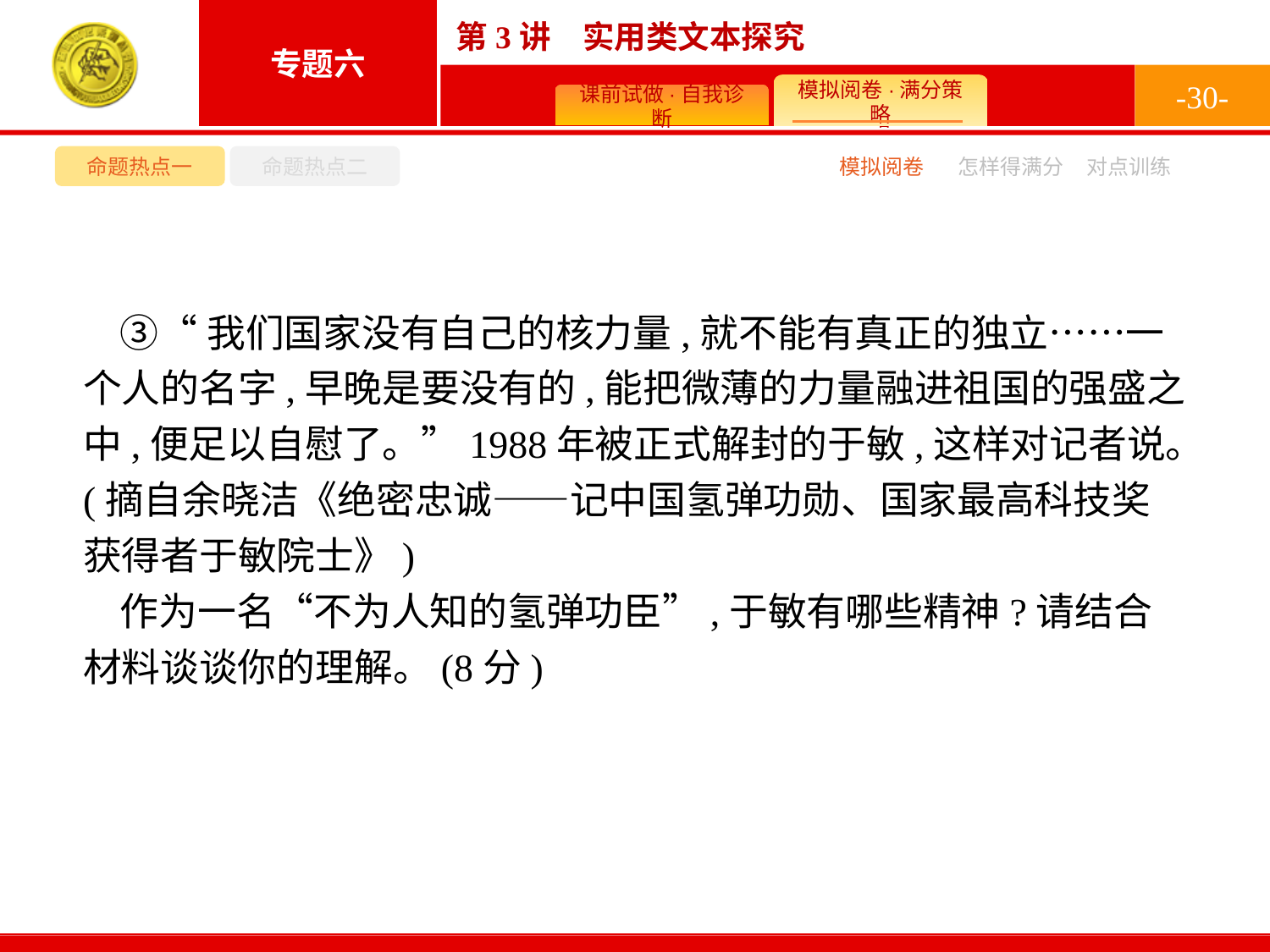

-30-
命题热点一
命题热点二
模拟阅卷
怎样得满分
对点训练
③“我们国家没有自己的核力量,就不能有真正的独立……一个人的名字,早晚是要没有的,能把微薄的力量融进祖国的强盛之中,便足以自慰了。”1988年被正式解封的于敏,这样对记者说。(摘自余晓洁《绝密忠诚——记中国氢弹功勋、国家最高科技奖获得者于敏院士》)
作为一名“不为人知的氢弹功臣”,于敏有哪些精神?请结合材料谈谈你的理解。(8分)